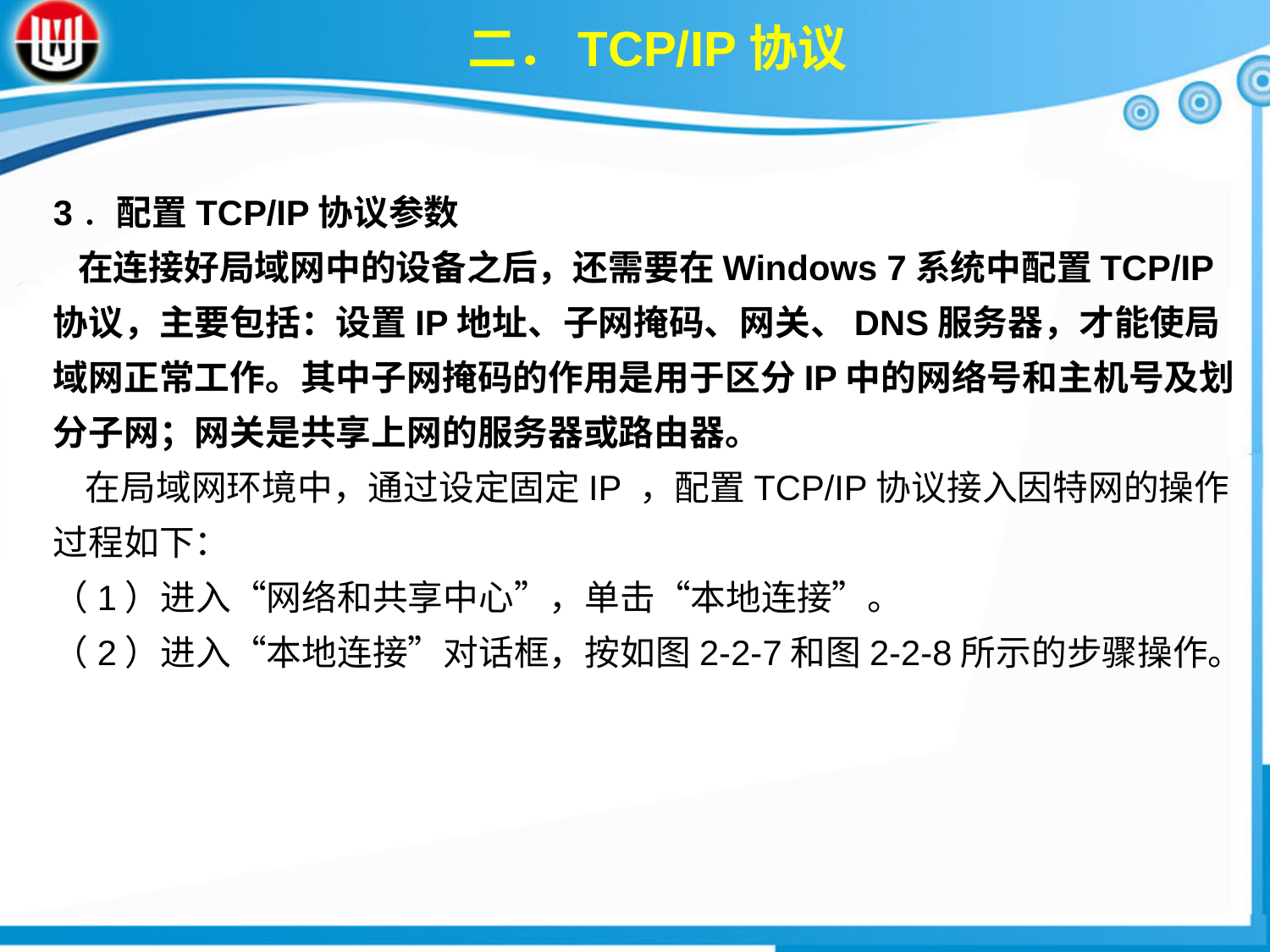

二．TCP/IP协议
3．配置TCP/IP协议参数  在连接好局域网中的设备之后，还需要在Windows 7系统中配置TCP/IP协议，主要包括：设置IP地址、子网掩码、网关、DNS服务器，才能使局域网正常工作。其中子网掩码的作用是用于区分IP中的网络号和主机号及划分子网；网关是共享上网的服务器或路由器。
   在局域网环境中，通过设定固定IP ，配置TCP/IP协议接入因特网的操作过程如下：（1）进入“网络和共享中心”，单击“本地连接”。（2）进入“本地连接”对话框，按如图2-2-7和图2-2-8所示的步骤操作。